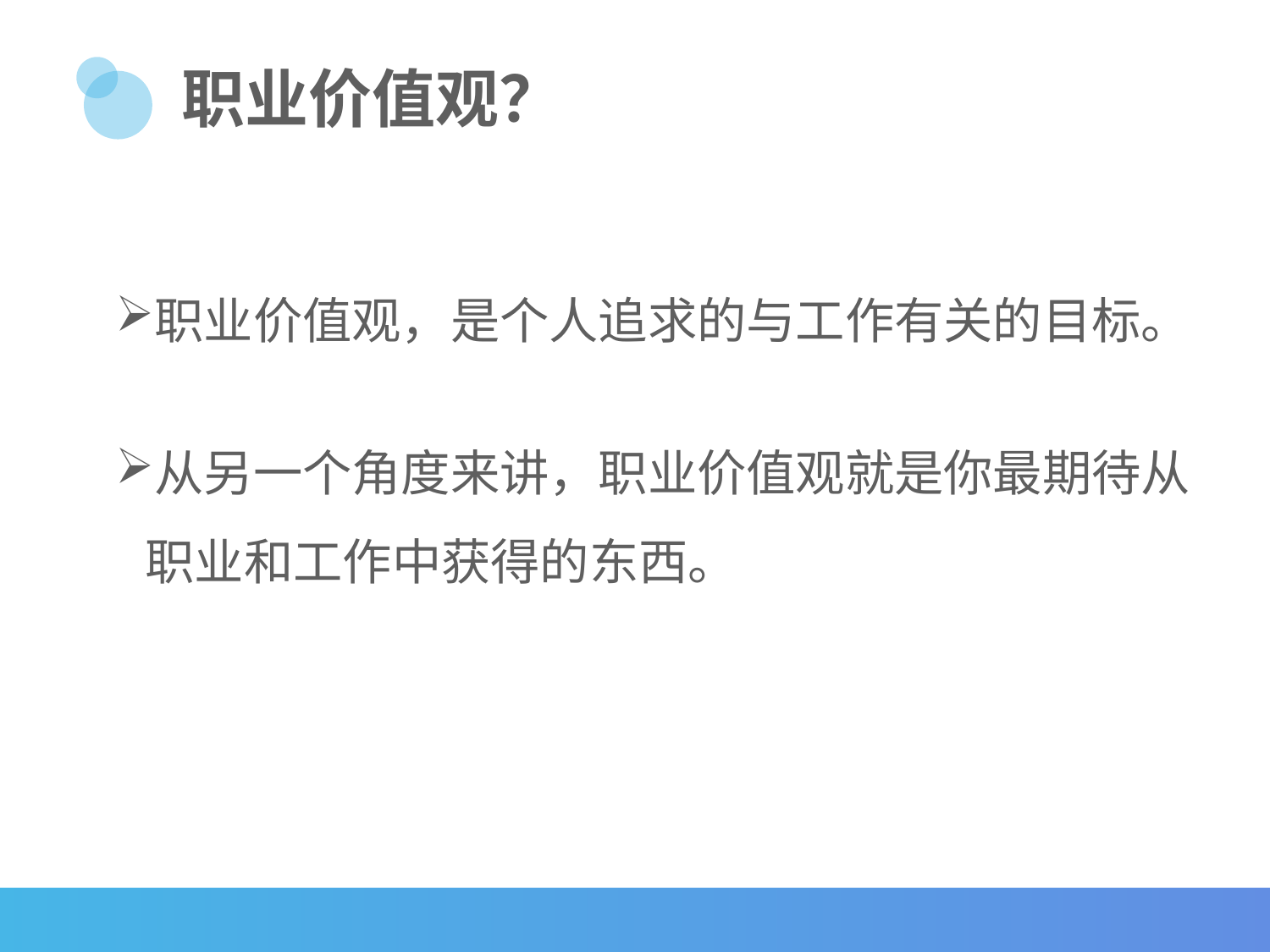

职业价值观？
职业价值观，是个人追求的与工作有关的目标。

从另一个角度来讲，职业价值观就是你最期待从职业和工作中获得的东西。